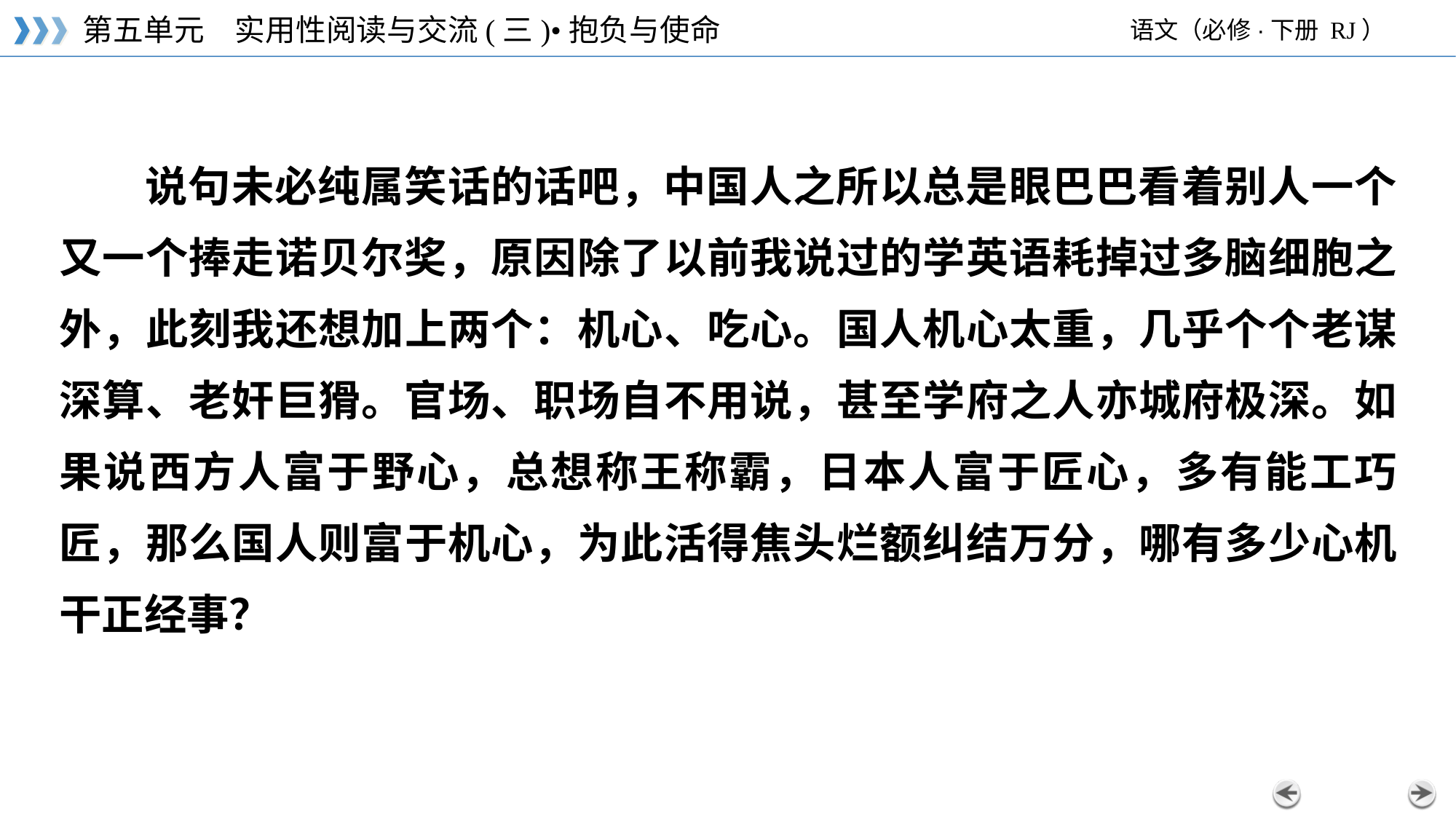

说句未必纯属笑话的话吧，中国人之所以总是眼巴巴看着别人一个又一个捧走诺贝尔奖，原因除了以前我说过的学英语耗掉过多脑细胞之外，此刻我还想加上两个：机心、吃心。国人机心太重，几乎个个老谋深算、老奸巨猾。官场、职场自不用说，甚至学府之人亦城府极深。如果说西方人富于野心，总想称王称霸，日本人富于匠心，多有能工巧匠，那么国人则富于机心，为此活得焦头烂额纠结万分，哪有多少心机干正经事？